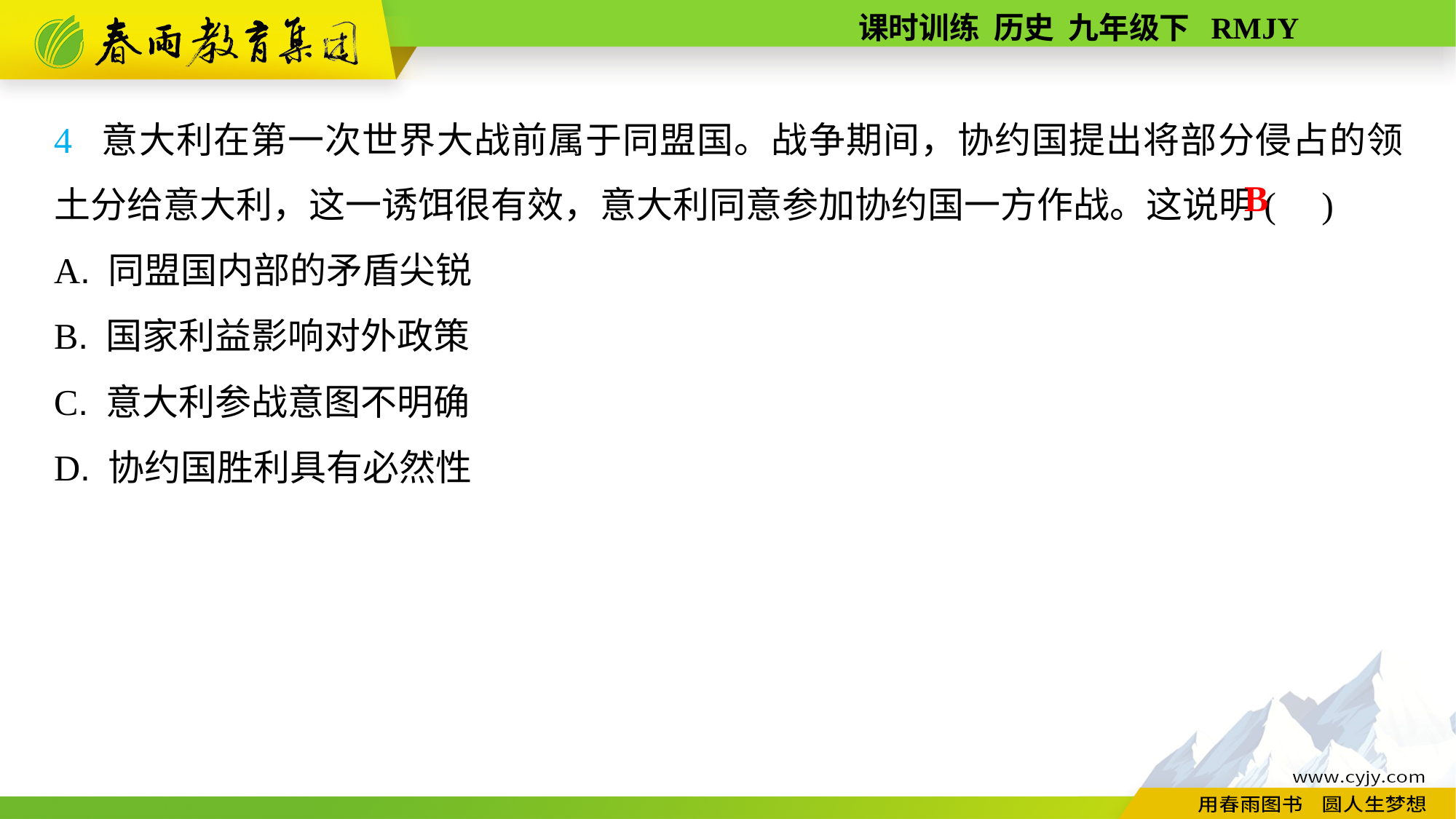

4  意大利在第一次世界大战前属于同盟国。战争期间，协约国提出将部分侵占的领土分给意大利，这一诱饵很有效，意大利同意参加协约国一方作战。这说明(     )
A. 同盟国内部的矛盾尖锐
B. 国家利益影响对外政策
C. 意大利参战意图不明确
D. 协约国胜利具有必然性
B